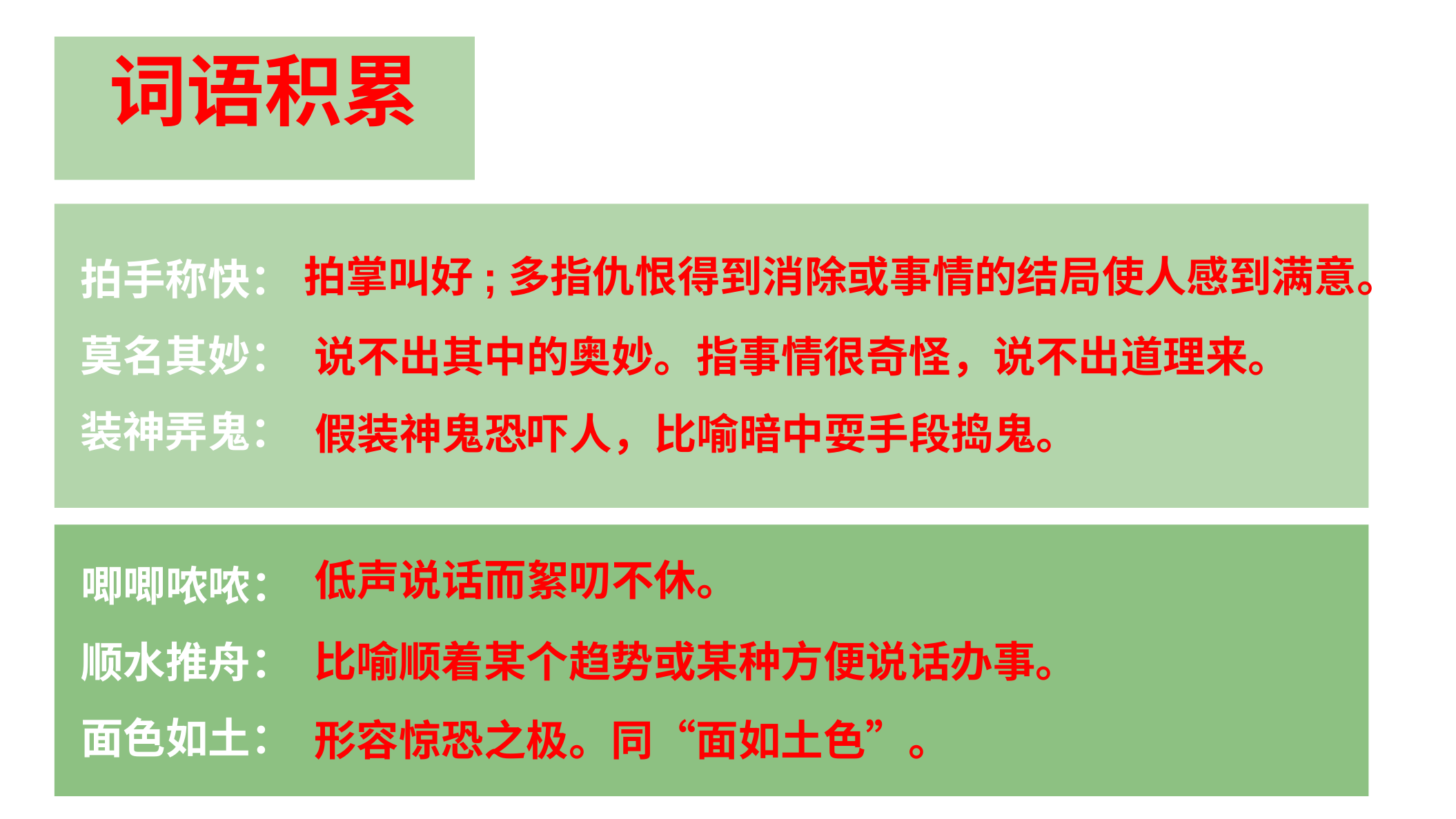

词语积累

拍手称快：
莫名其妙：
装神弄鬼：
拍掌叫好;多指仇恨得到消除或事情的结局使人感到满意。
说不出其中的奥妙。指事情很奇怪，说不出道理来。
假装神鬼恐吓人，比喻暗中耍手段捣鬼。

唧唧哝哝：
顺水推舟：
面色如土：
低声说话而絮叨不休。
比喻顺着某个趋势或某种方便说话办事。
形容惊恐之极。同“面如土色”。